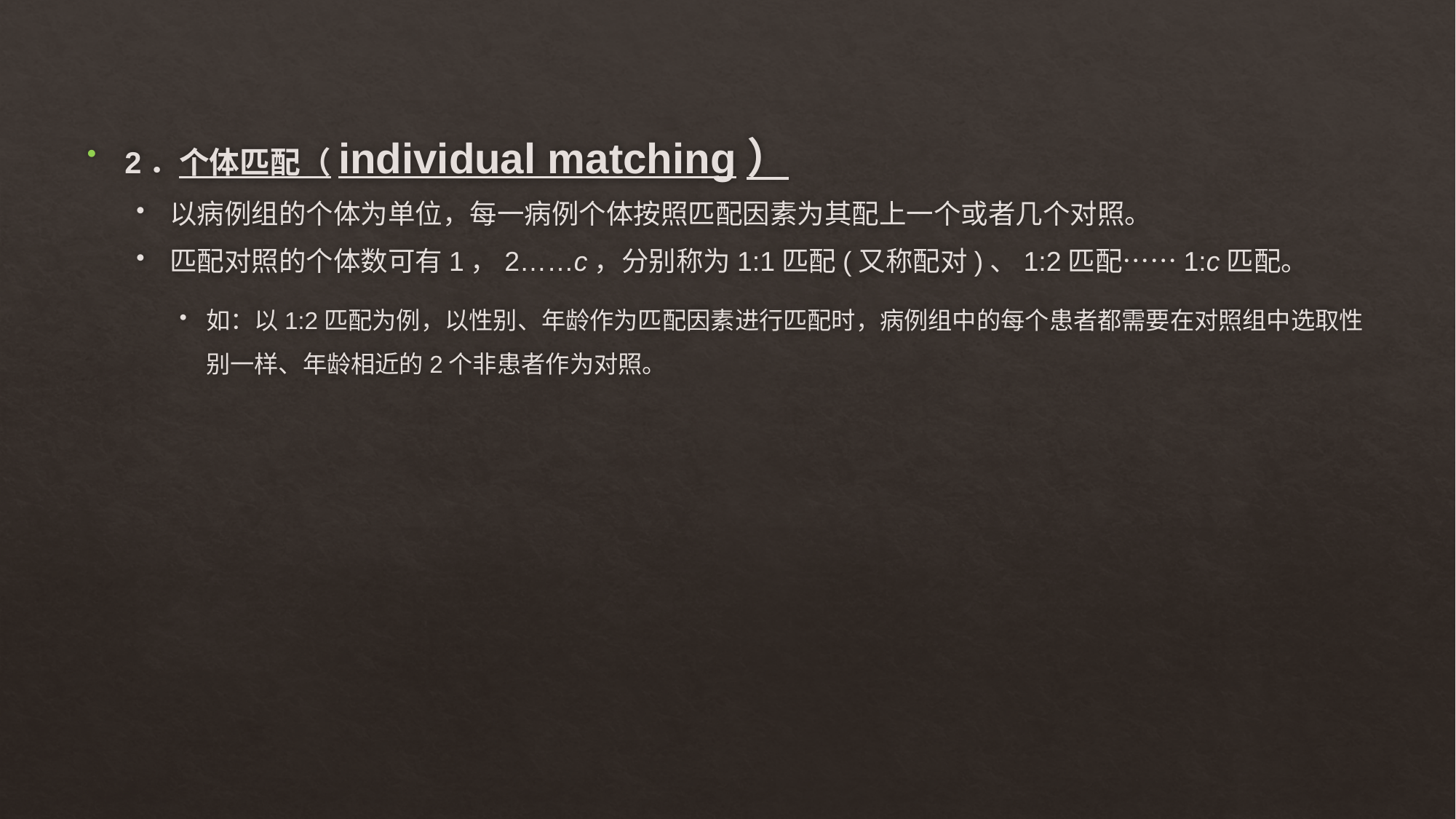

2．个体匹配（individual matching）
以病例组的个体为单位，每一病例个体按照匹配因素为其配上一个或者几个对照。
匹配对照的个体数可有1，2……c，分别称为1:1匹配(又称配对)、1:2匹配……1:c匹配。
如：以1:2匹配为例，以性别、年龄作为匹配因素进行匹配时，病例组中的每个患者都需要在对照组中选取性别一样、年龄相近的2个非患者作为对照。